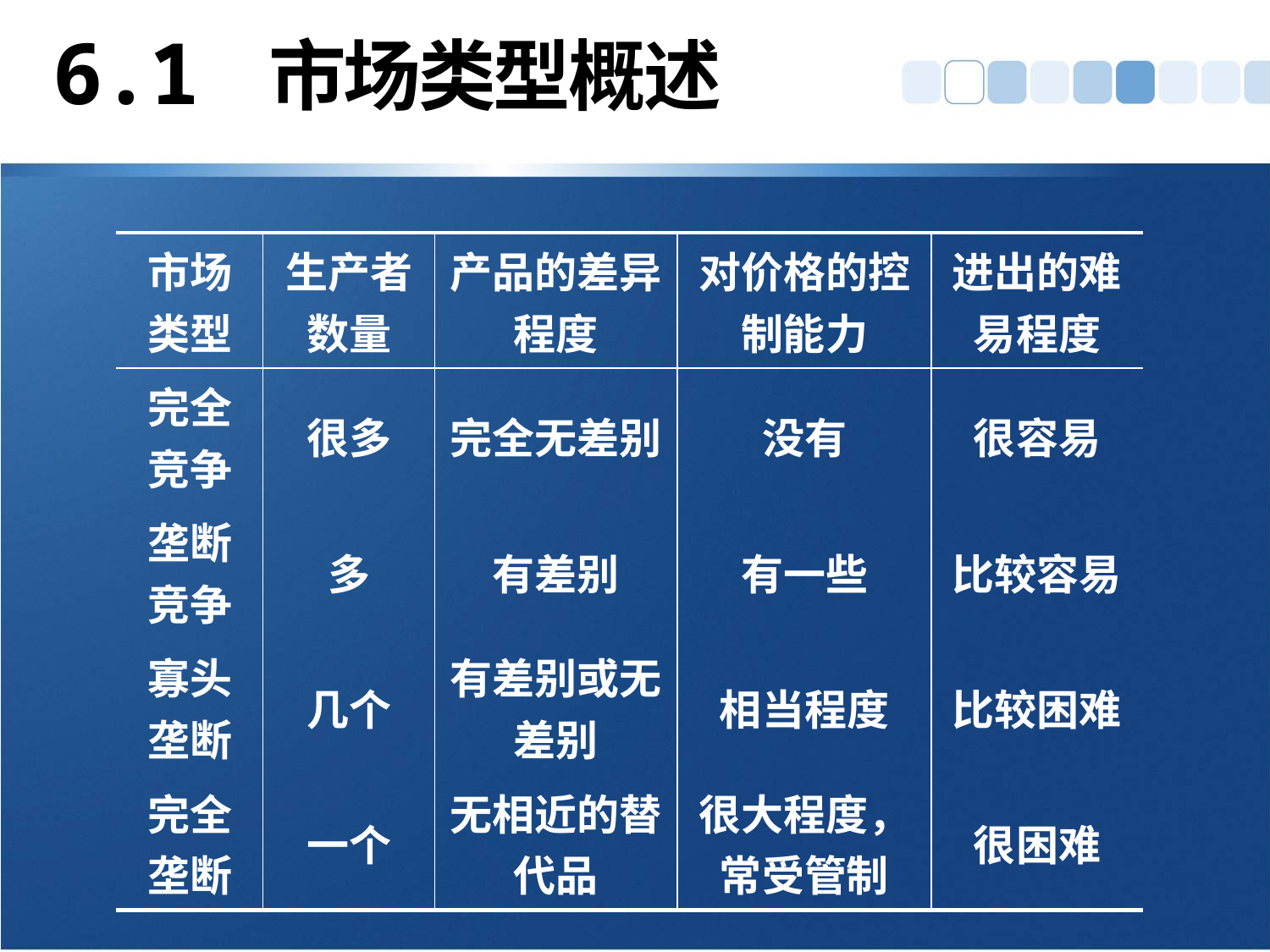

# 6.1 市场类型概述
| 市场类型 | 生产者数量 | 产品的差异程度 | 对价格的控制能力 | 进出的难易程度 |
| --- | --- | --- | --- | --- |
| 完全竞争 | 很多 | 完全无差别 | 没有 | 很容易 |
| 垄断竞争 | 多 | 有差别 | 有一些 | 比较容易 |
| 寡头垄断 | 几个 | 有差别或无差别 | 相当程度 | 比较困难 |
| 完全垄断 | 一个 | 无相近的替代品 | 很大程度，常受管制 | 很困难 |